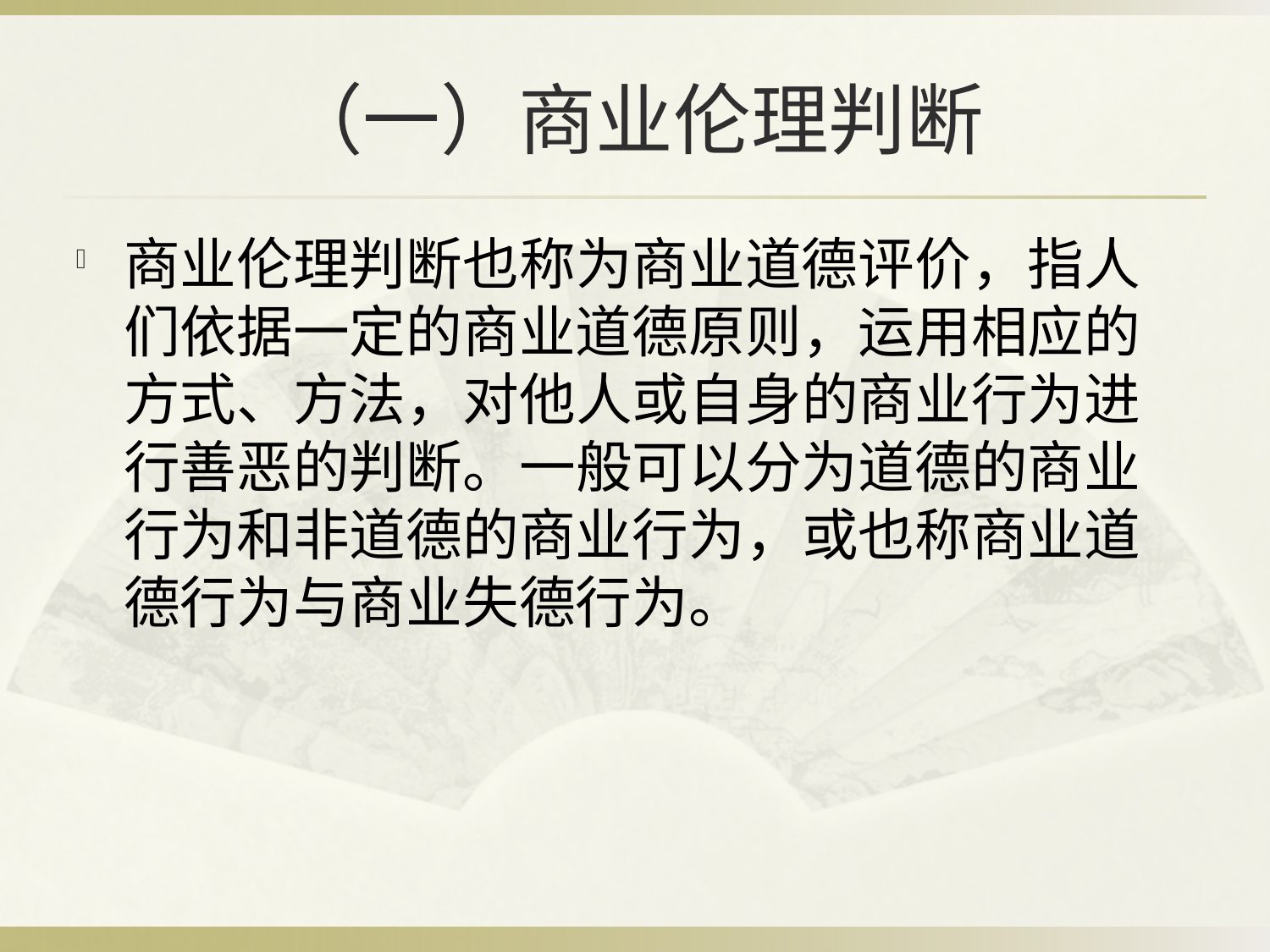

# （一）商业伦理判断
商业伦理判断也称为商业道德评价，指人们依据一定的商业道德原则，运用相应的方式、方法，对他人或自身的商业行为进行善恶的判断。一般可以分为道德的商业行为和非道德的商业行为，或也称商业道德行为与商业失德行为。